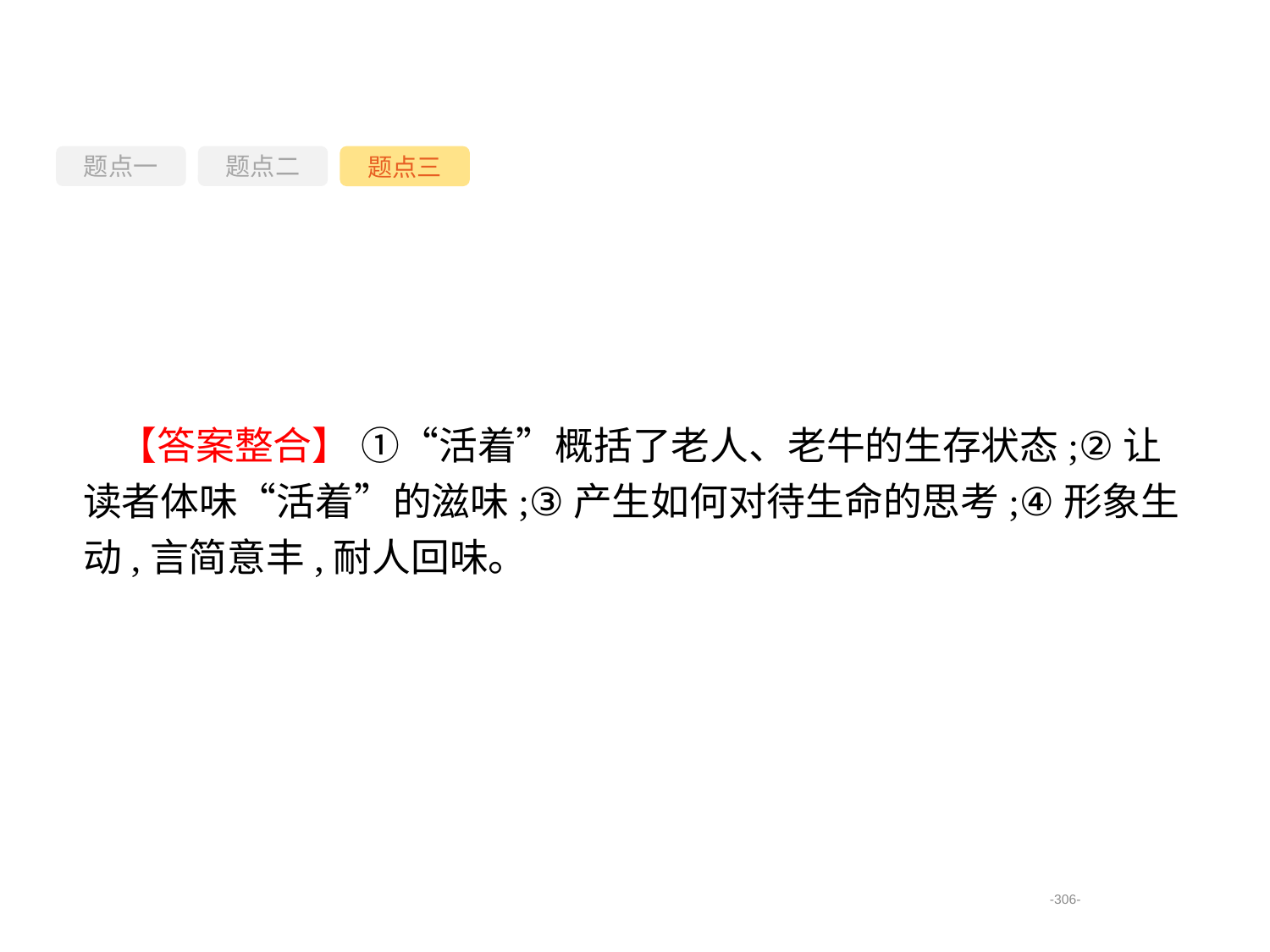

题点一
题点三
题点二
【答案整合】 ①“活着”概括了老人、老牛的生存状态;②让读者体味“活着”的滋味;③产生如何对待生命的思考;④形象生动,言简意丰,耐人回味。
-306-